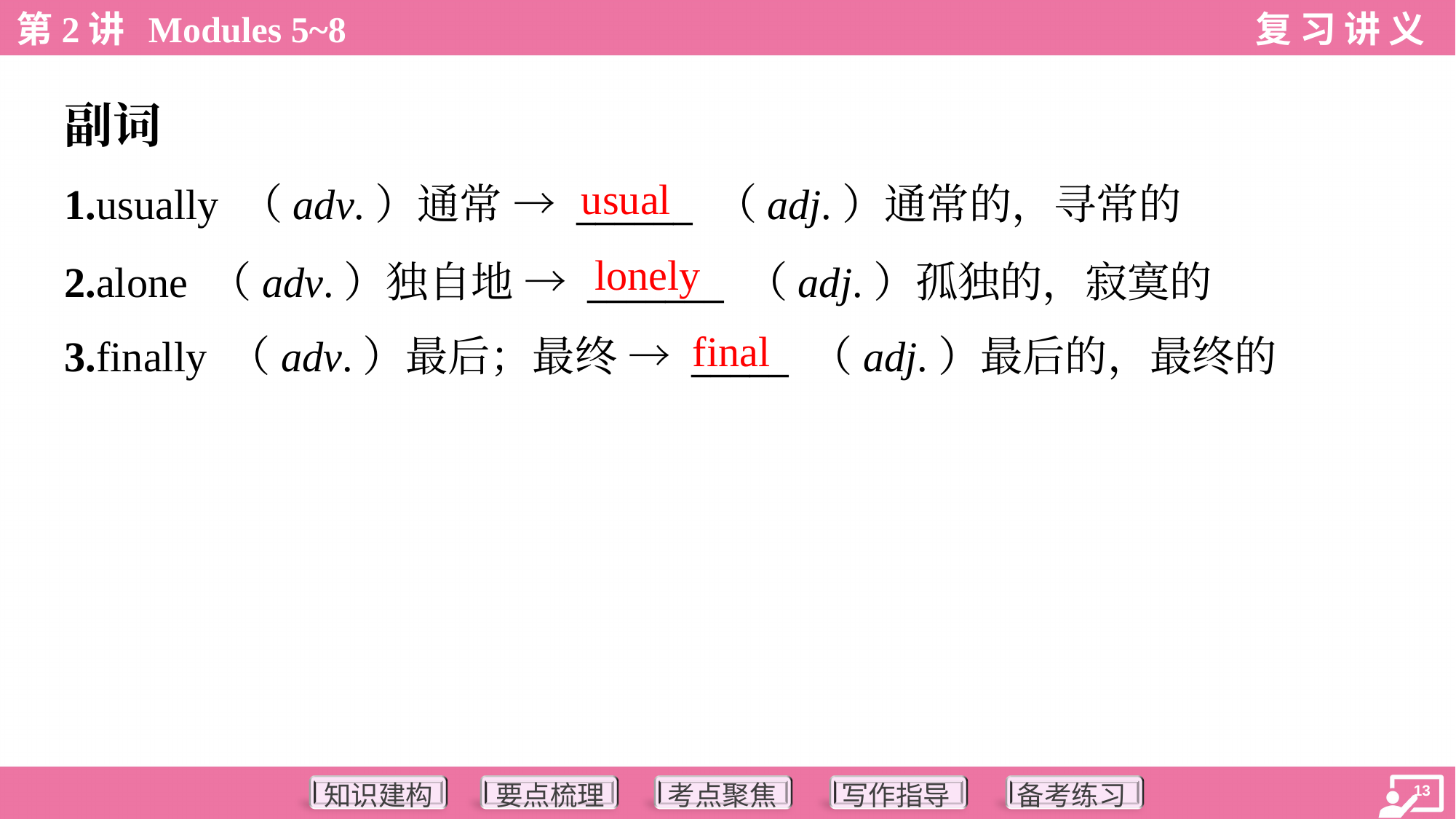

副词
usual
1.usually （adv.）通常 → ______ （adj.）通常的，寻常的
2.alone （adv.）独自地 → _______ （adj.）孤独的，寂寞的
3.finally （adv.）最后；最终 → _____ （adj.）最后的，最终的
lonely
final